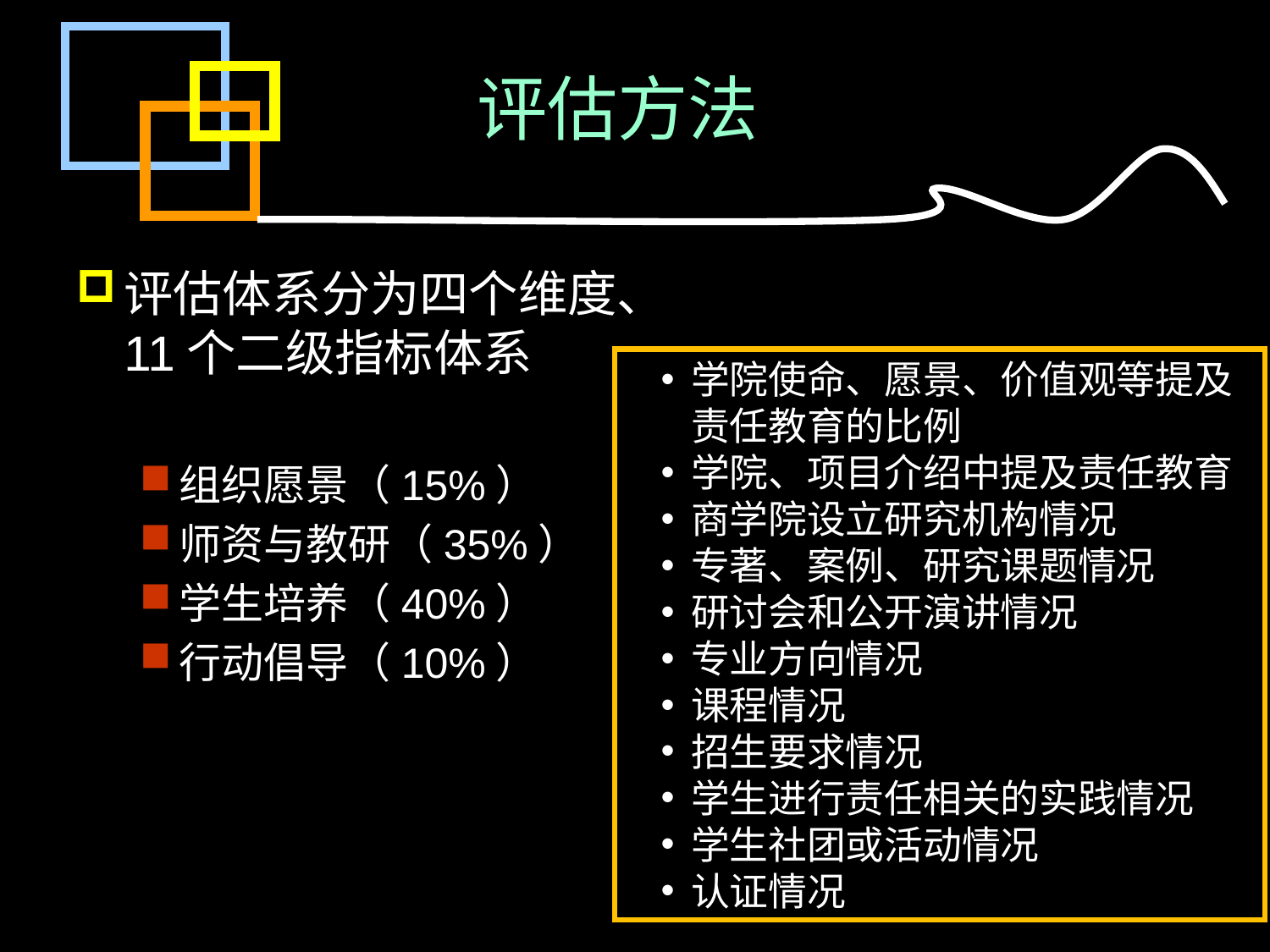

# 评估方法
评估体系分为四个维度、11个二级指标体系

组织愿景（15%）
师资与教研（35%）
学生培养（40%）
行动倡导（10%）

学院使命、愿景、价值观等提及责任教育的比例
学院、项目介绍中提及责任教育
商学院设立研究机构情况
专著、案例、研究课题情况
研讨会和公开演讲情况
专业方向情况
课程情况
招生要求情况
学生进行责任相关的实践情况
学生社团或活动情况
认证情况